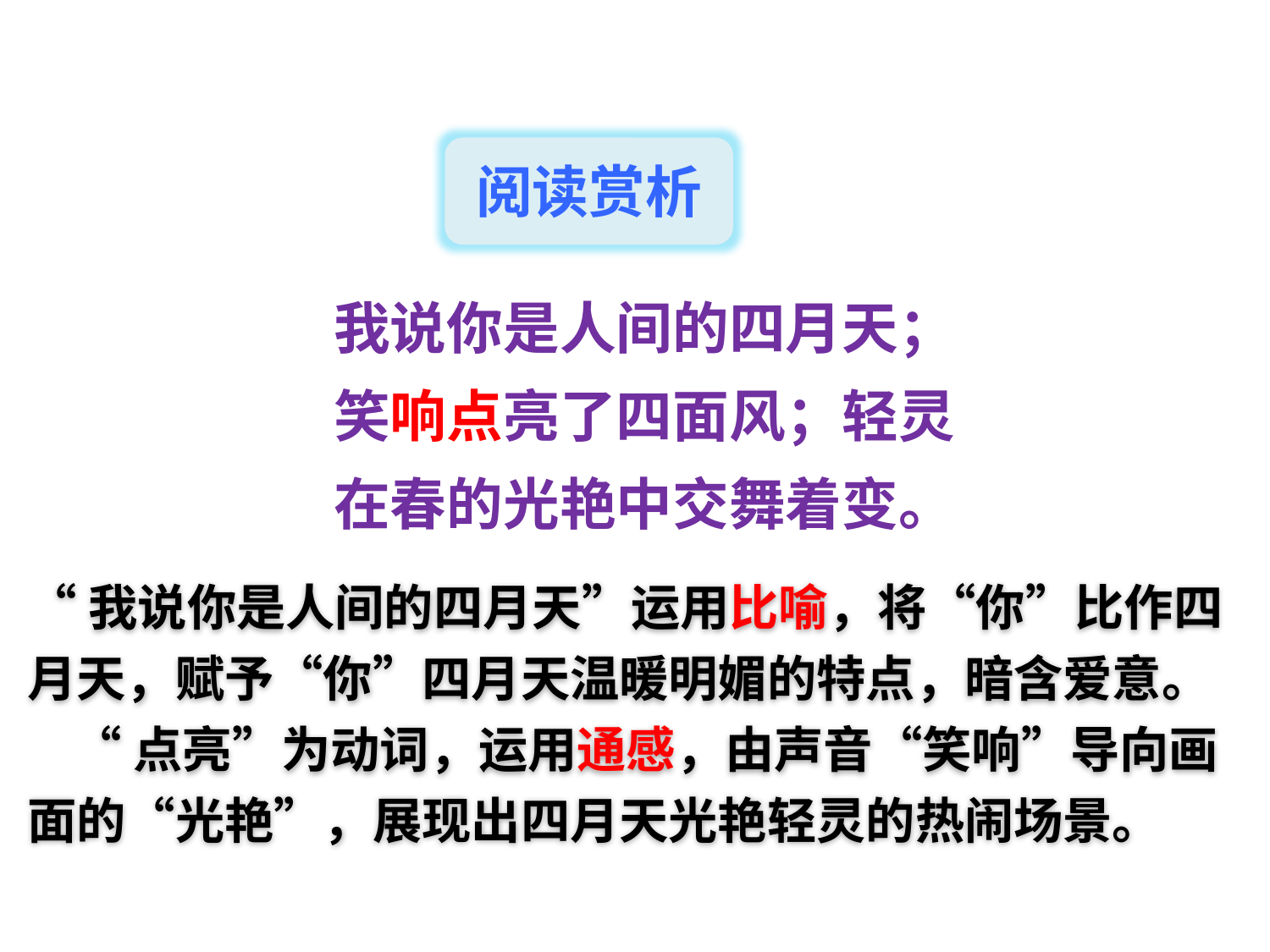

阅读赏析
我说你是人间的四月天；
笑响点亮了四面风；轻灵
在春的光艳中交舞着变。
“我说你是人间的四月天”运用比喻，将“你”比作四月天，赋予“你”四月天温暖明媚的特点，暗含爱意。
    “点亮”为动词，运用通感，由声音“笑响”导向画面的“光艳”，展现出四月天光艳轻灵的热闹场景。